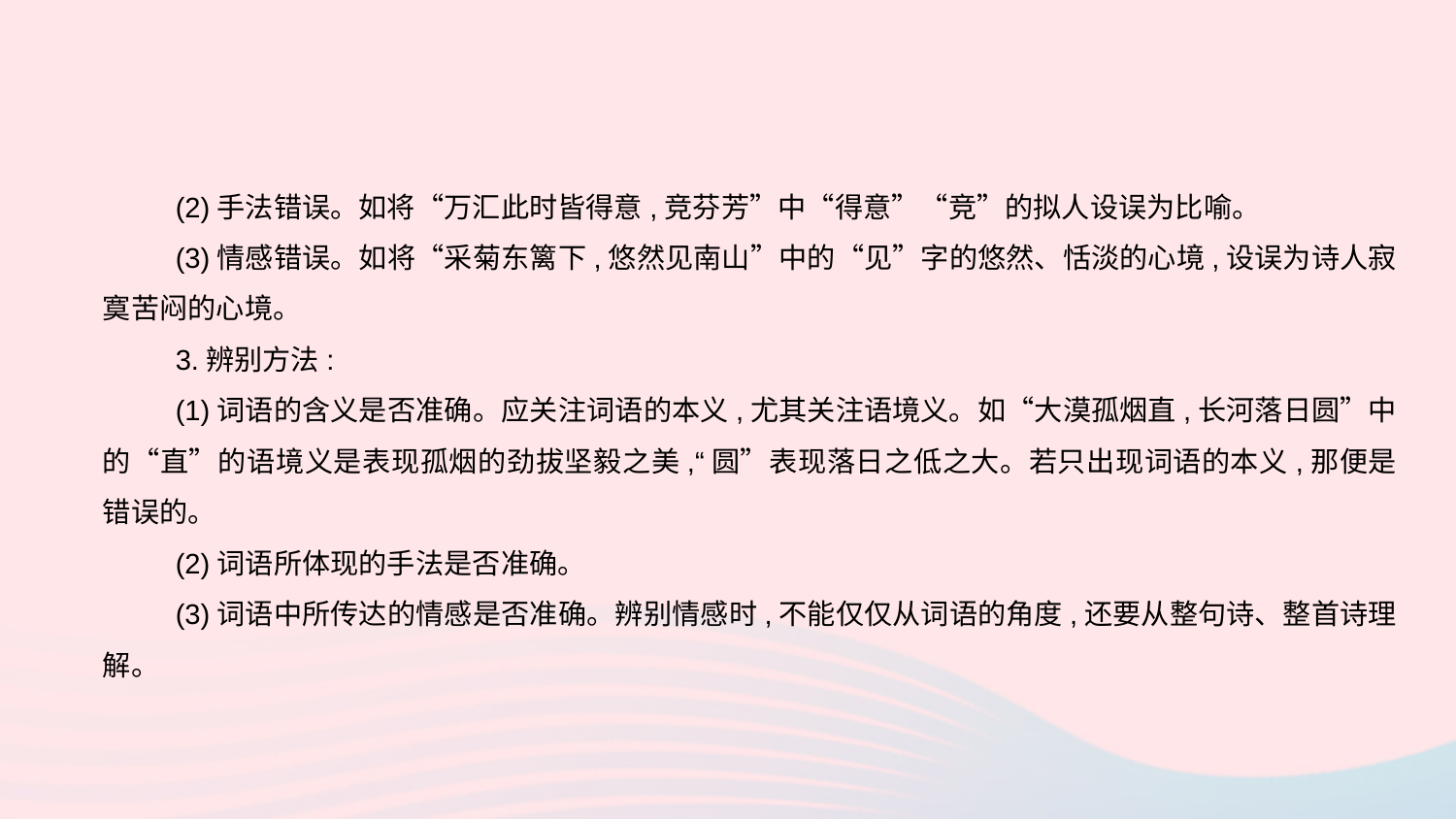

(2)手法错误。如将“万汇此时皆得意,竞芬芳”中“得意”“竞”的拟人设误为比喻。
(3)情感错误。如将“采菊东篱下,悠然见南山”中的“见”字的悠然、恬淡的心境,设误为诗人寂寞苦闷的心境。
3.辨别方法:
(1)词语的含义是否准确。应关注词语的本义,尤其关注语境义。如“大漠孤烟直,长河落日圆”中的“直”的语境义是表现孤烟的劲拔坚毅之美,“圆”表现落日之低之大。若只出现词语的本义,那便是错误的。
(2)词语所体现的手法是否准确。
(3)词语中所传达的情感是否准确。辨别情感时,不能仅仅从词语的角度,还要从整句诗、整首诗理解。